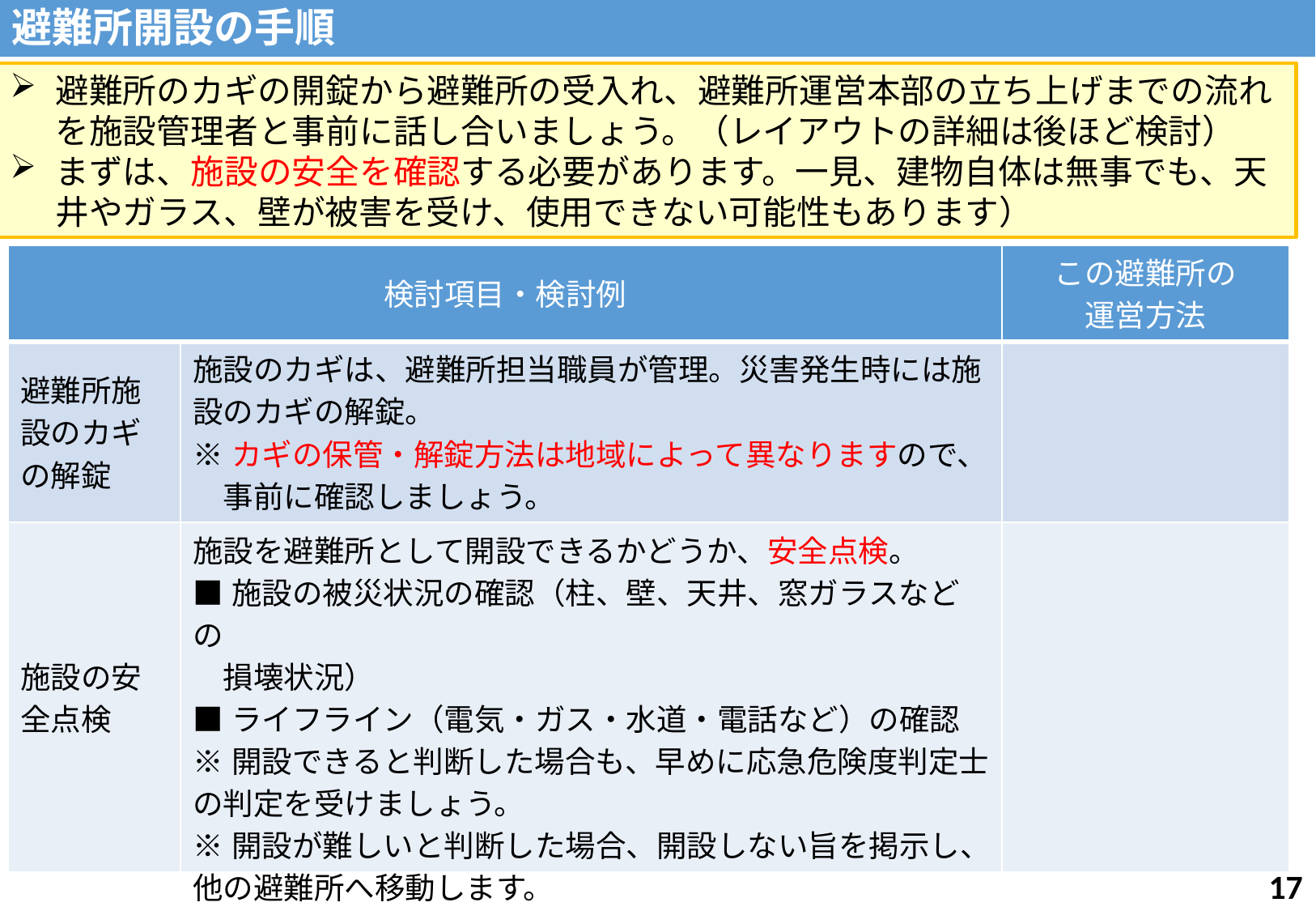

避難所開設の手順
避難所のカギの開錠から避難所の受入れ、避難所運営本部の立ち上げまでの流れを施設管理者と事前に話し合いましょう。（レイアウトの詳細は後ほど検討）
まずは、施設の安全を確認する必要があります。一見、建物自体は無事でも、天井やガラス、壁が被害を受け、使用できない可能性もあります）
| 検討項目・検討例 |  | この避難所の 運営方法 |
| --- | --- | --- |
| 避難所施設のカギの解錠 | 施設のカギは、避難所担当職員が管理。災害発生時には施設のカギの解錠。 ※カギの保管・解錠方法は地域によって異なりますので、 　事前に確認しましょう。 |  |
| 施設の安全点検 | 施設を避難所として開設できるかどうか、安全点検。 ■施設の被災状況の確認（柱、壁、天井、窓ガラスなどの 　損壊状況） ■ライフライン（電気・ガス・水道・電話など）の確認 ※開設できると判断した場合も、早めに応急危険度判定士の判定を受けましょう。 ※開設が難しいと判断した場合、開設しない旨を掲示し、他の避難所へ移動します。 |  |
17